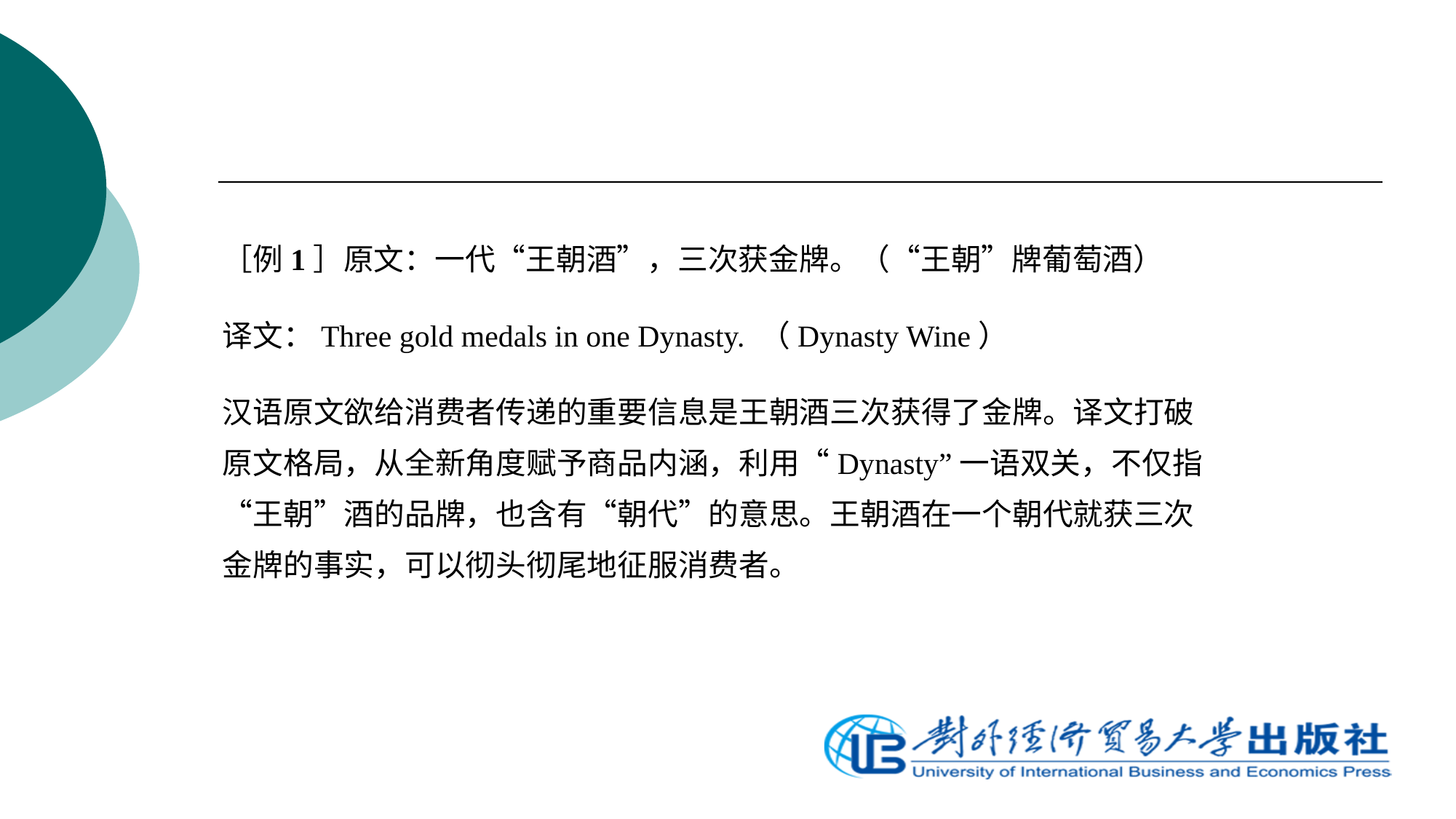

#
［例1］原文：一代“王朝酒”，三次获金牌。（“王朝”牌葡萄酒）

译文：Three gold medals in one Dynasty. （Dynasty Wine）

汉语原文欲给消费者传递的重要信息是王朝酒三次获得了金牌。译文打破原文格局，从全新角度赋予商品内涵，利用“Dynasty”一语双关，不仅指“王朝”酒的品牌，也含有“朝代”的意思。王朝酒在一个朝代就获三次金牌的事实，可以彻头彻尾地征服消费者。